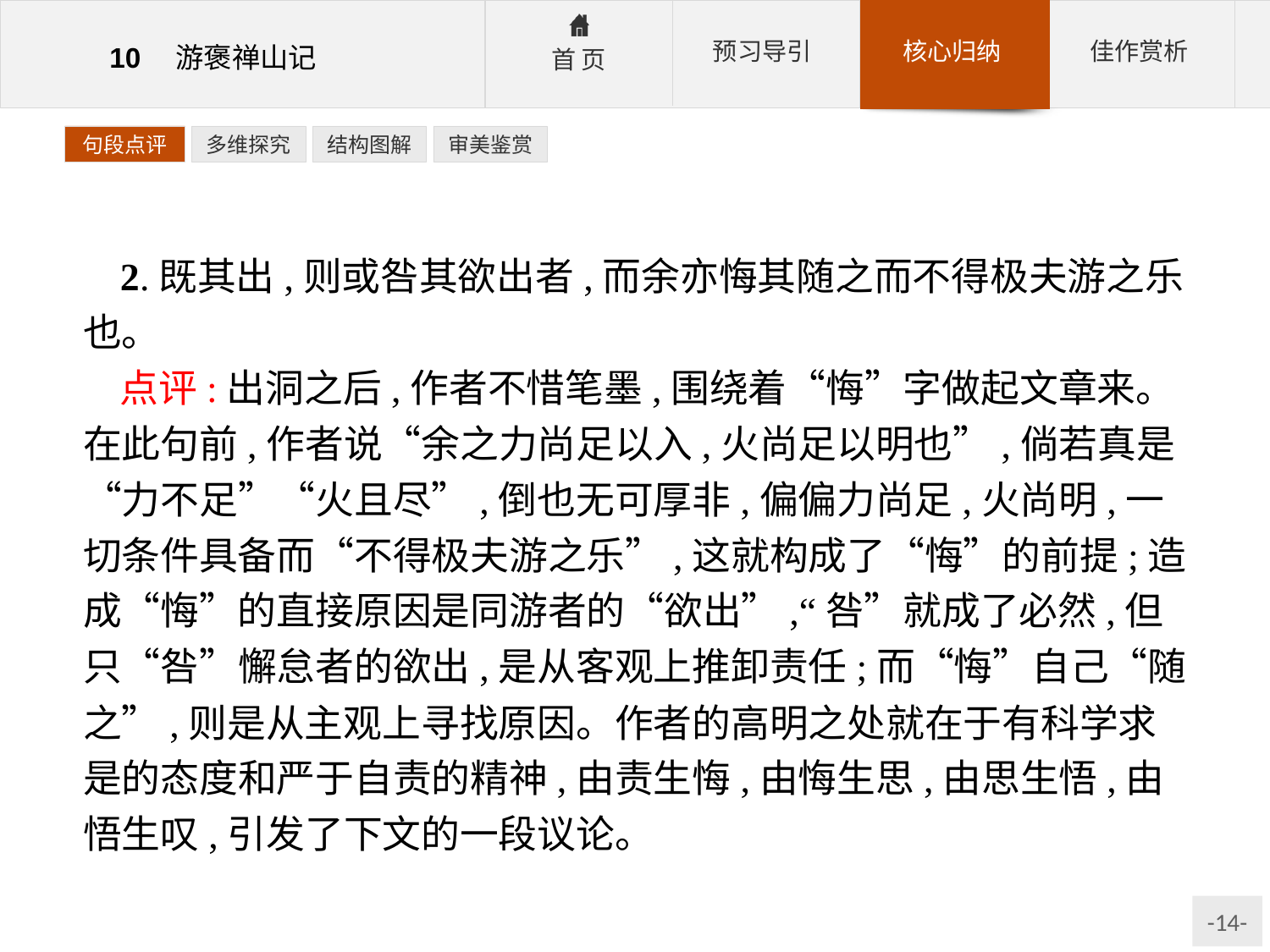

句段点评
多维探究
结构图解
审美鉴赏
2.既其出,则或咎其欲出者,而余亦悔其随之而不得极夫游之乐也。
点评:出洞之后,作者不惜笔墨,围绕着“悔”字做起文章来。在此句前,作者说“余之力尚足以入,火尚足以明也”,倘若真是“力不足”“火且尽”,倒也无可厚非,偏偏力尚足,火尚明,一切条件具备而“不得极夫游之乐”,这就构成了“悔”的前提;造成“悔”的直接原因是同游者的“欲出”,“咎”就成了必然,但只“咎”懈怠者的欲出,是从客观上推卸责任;而“悔”自己“随之”,则是从主观上寻找原因。作者的高明之处就在于有科学求是的态度和严于自责的精神,由责生悔,由悔生思,由思生悟,由悟生叹,引发了下文的一段议论。